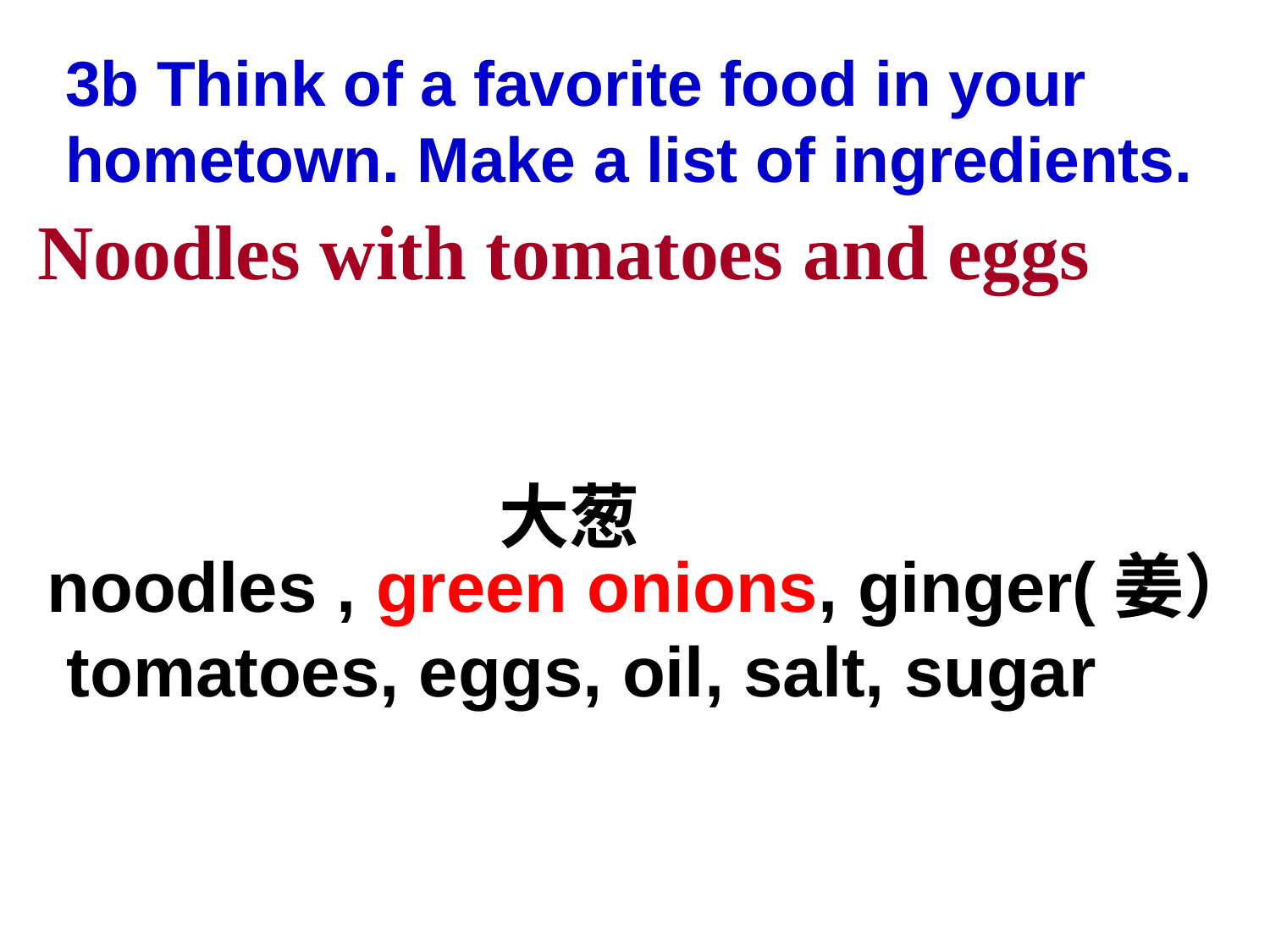

3b Think of a favorite food in your hometown. Make a list of ingredients.
Noodles with tomatoes and eggs
大葱
noodles , green onions, ginger(姜）, tomatoes, eggs, oil, salt, sugar